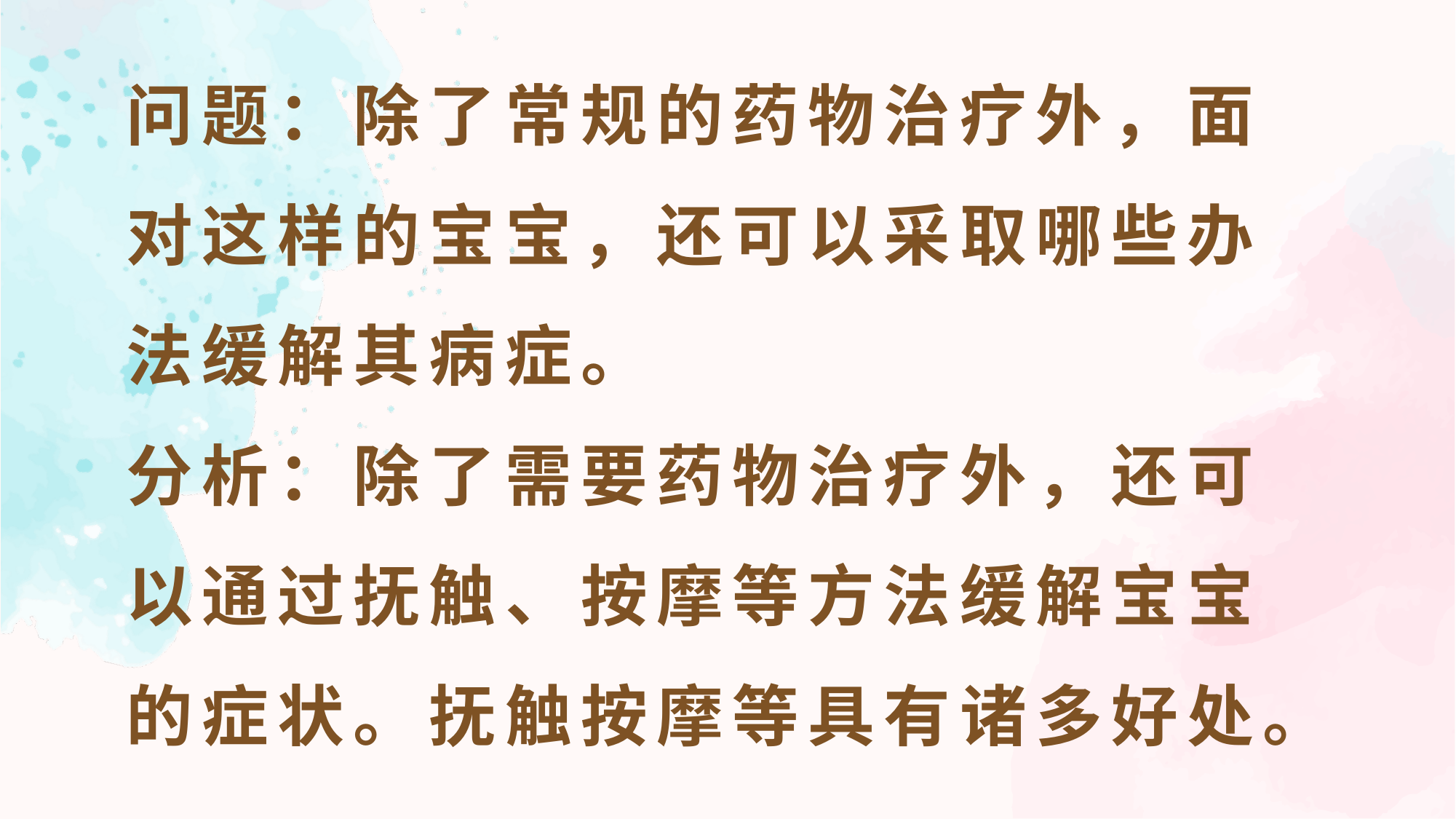

问题：除了常规的药物治疗外，面对这样的宝宝，还可以采取哪些办法缓解其病症。
分析：除了需要药物治疗外，还可以通过抚触、按摩等方法缓解宝宝的症状。抚触按摩等具有诸多好处。